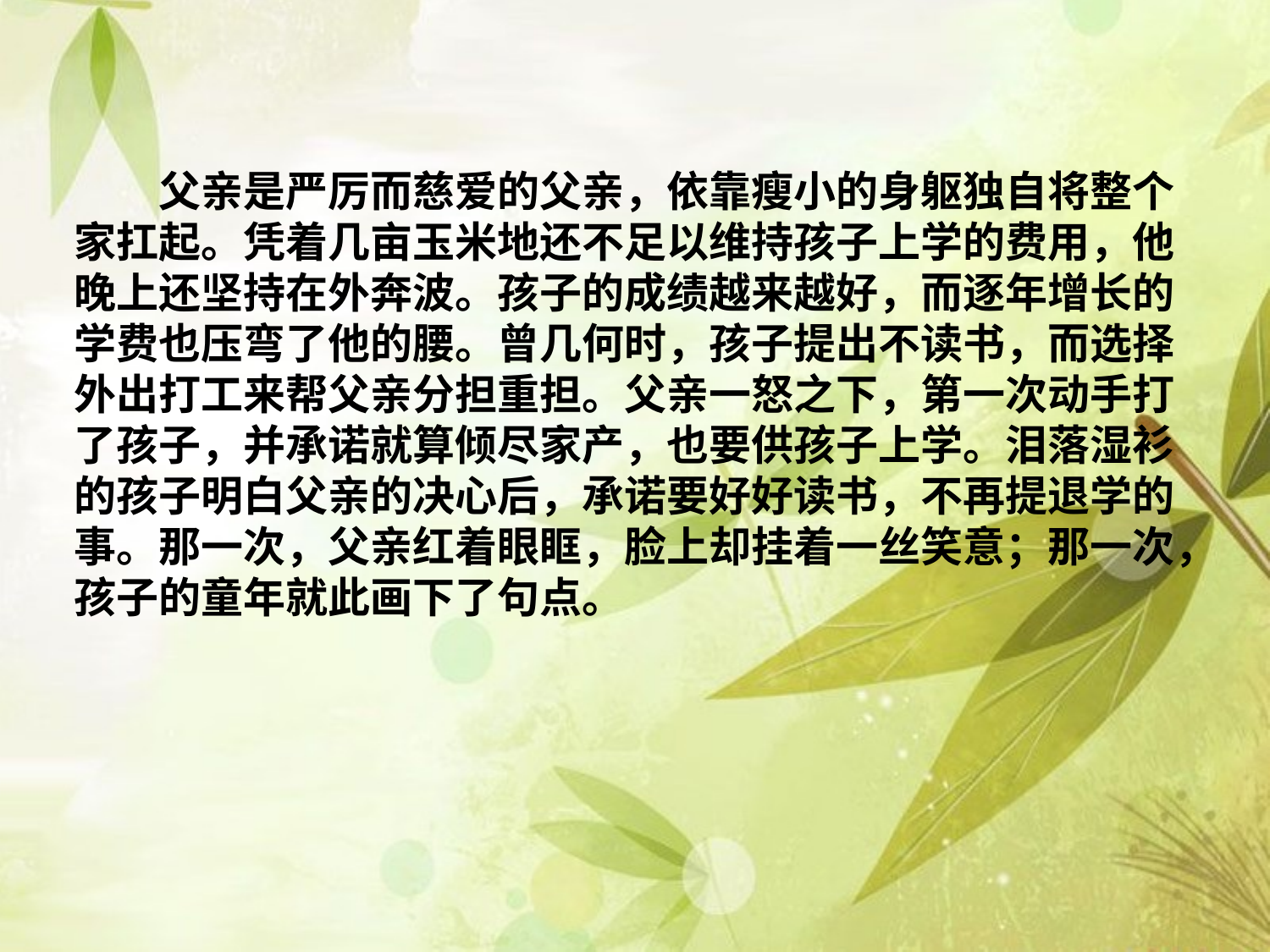

父亲是严厉而慈爱的父亲，依靠瘦小的身躯独自将整个家扛起。凭着几亩玉米地还不足以维持孩子上学的费用，他晚上还坚持在外奔波。孩子的成绩越来越好，而逐年增长的学费也压弯了他的腰。曾几何时，孩子提出不读书，而选择外出打工来帮父亲分担重担。父亲一怒之下，第一次动手打了孩子，并承诺就算倾尽家产，也要供孩子上学。泪落湿衫的孩子明白父亲的决心后，承诺要好好读书，不再提退学的事。那一次，父亲红着眼眶，脸上却挂着一丝笑意；那一次，孩子的童年就此画下了句点。